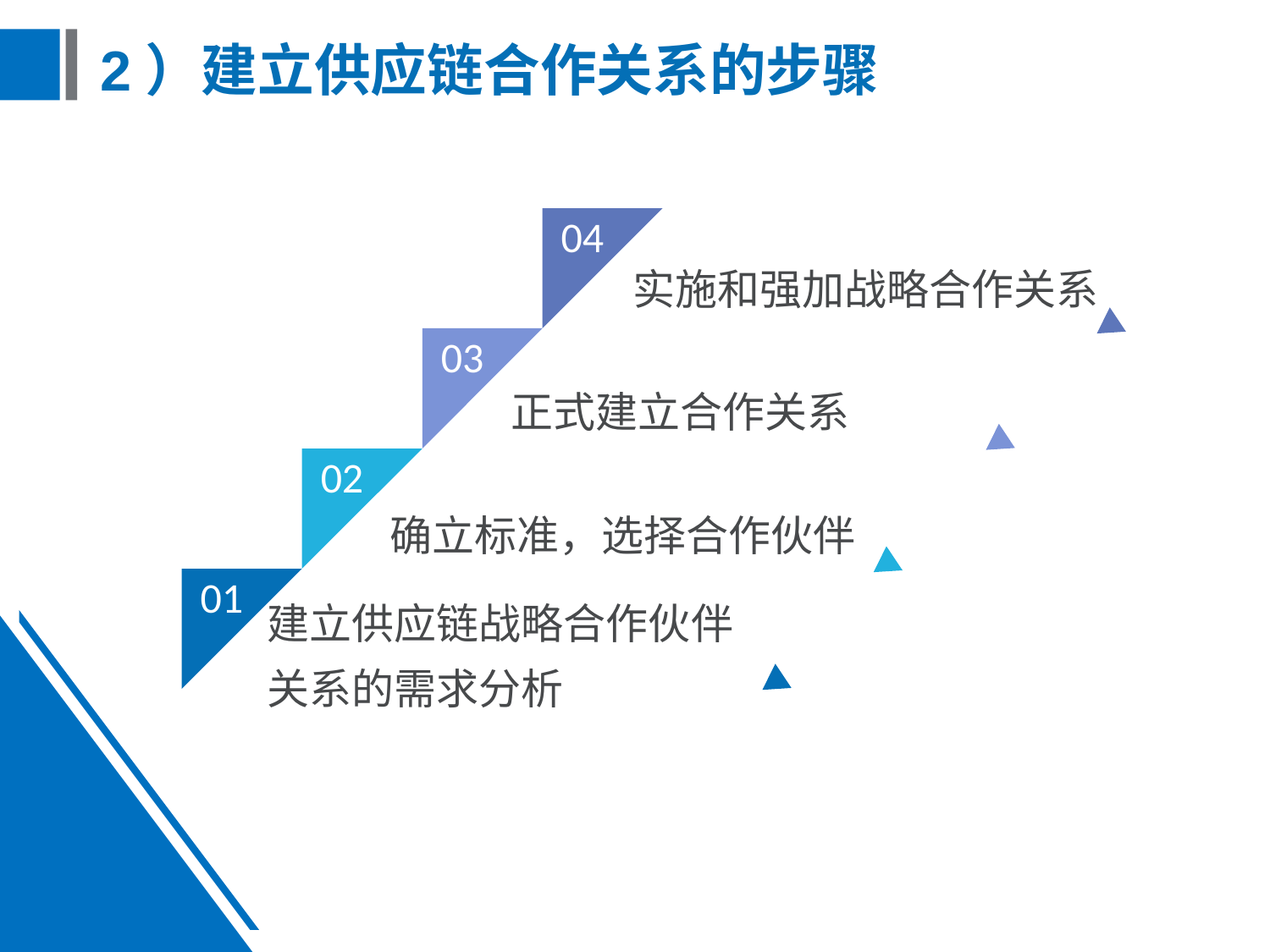

# 2）建立供应链合作关系的步骤
04
实施和强加战略合作关系

03
正式建立合作关系

02
确立标准，选择合作伙伴

01
建立供应链战略合作伙伴关系的需求分析